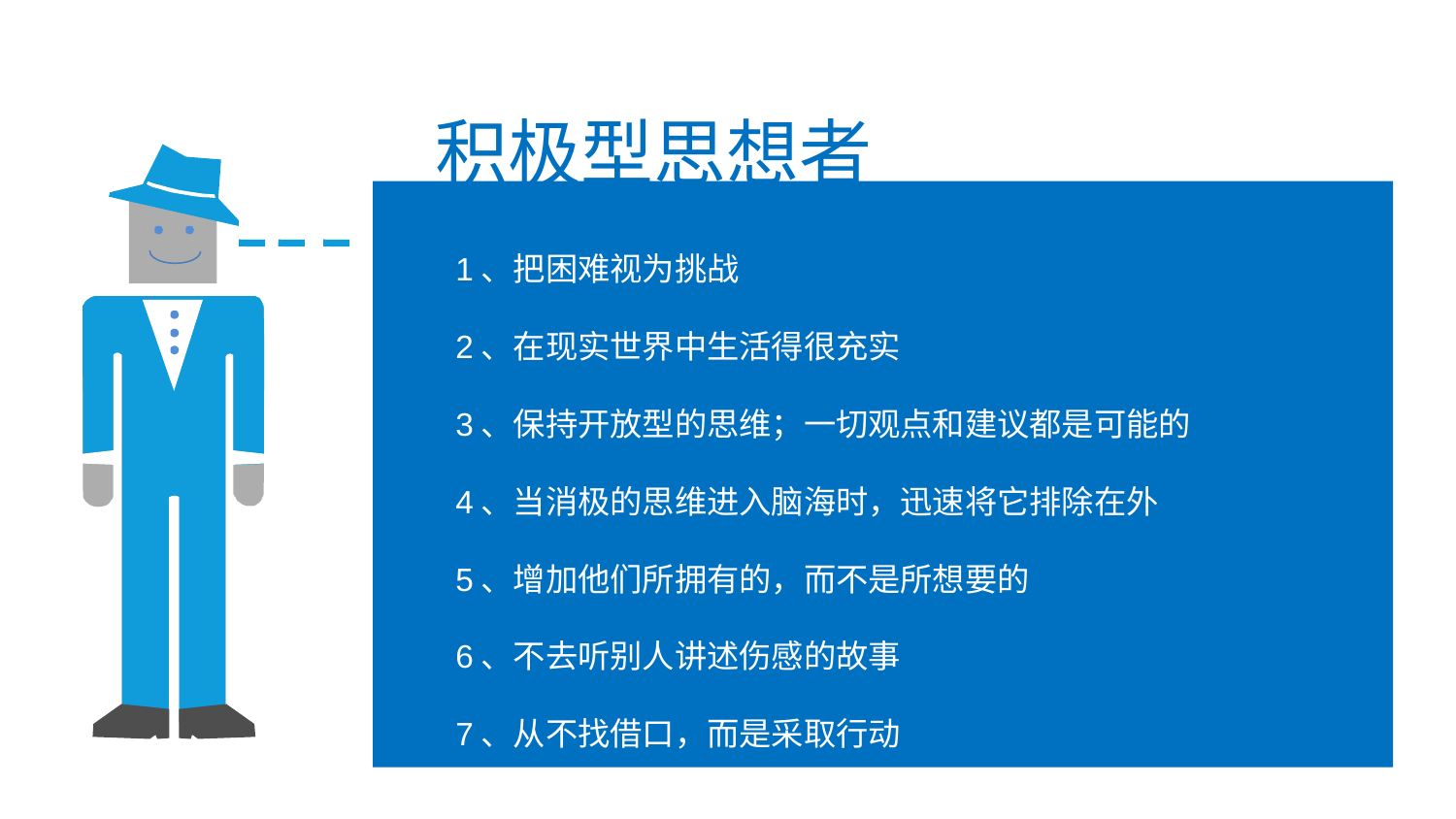

积极型思想者

1、把困难视为挑战
2、在现实世界中生活得很充实
3、保持开放型的思维；一切观点和建议都是可能的
4、当消极的思维进入脑海时，迅速将它排除在外
5、增加他们所拥有的，而不是所想要的
6、不去听别人讲述伤感的故事
7、从不找借口，而是采取行动